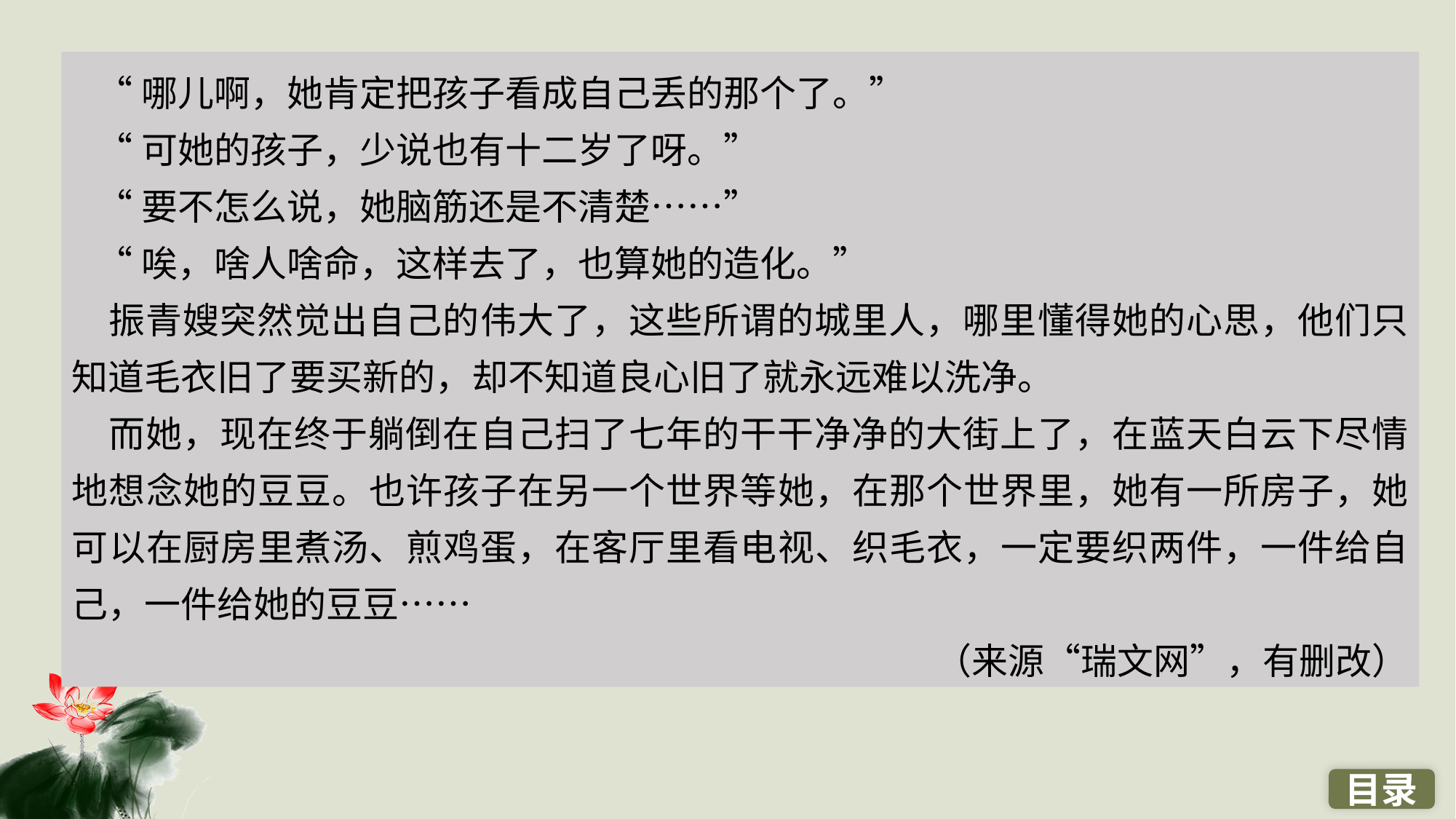

“哪儿啊，她肯定把孩子看成自己丢的那个了。”
   “可她的孩子，少说也有十二岁了呀。”
   “要不怎么说，她脑筋还是不清楚……”
   “唉，啥人啥命，这样去了，也算她的造化。”
   振青嫂突然觉出自己的伟大了，这些所谓的城里人，哪里懂得她的心思，他们只知道毛衣旧了要买新的，却不知道良心旧了就永远难以洗净。
   而她，现在终于躺倒在自己扫了七年的干干净净的大街上了，在蓝天白云下尽情地想念她的豆豆。也许孩子在另一个世界等她，在那个世界里，她有一所房子，她可以在厨房里煮汤、煎鸡蛋，在客厅里看电视、织毛衣，一定要织两件，一件给自己，一件给她的豆豆……
（来源“瑞文网”，有删改）